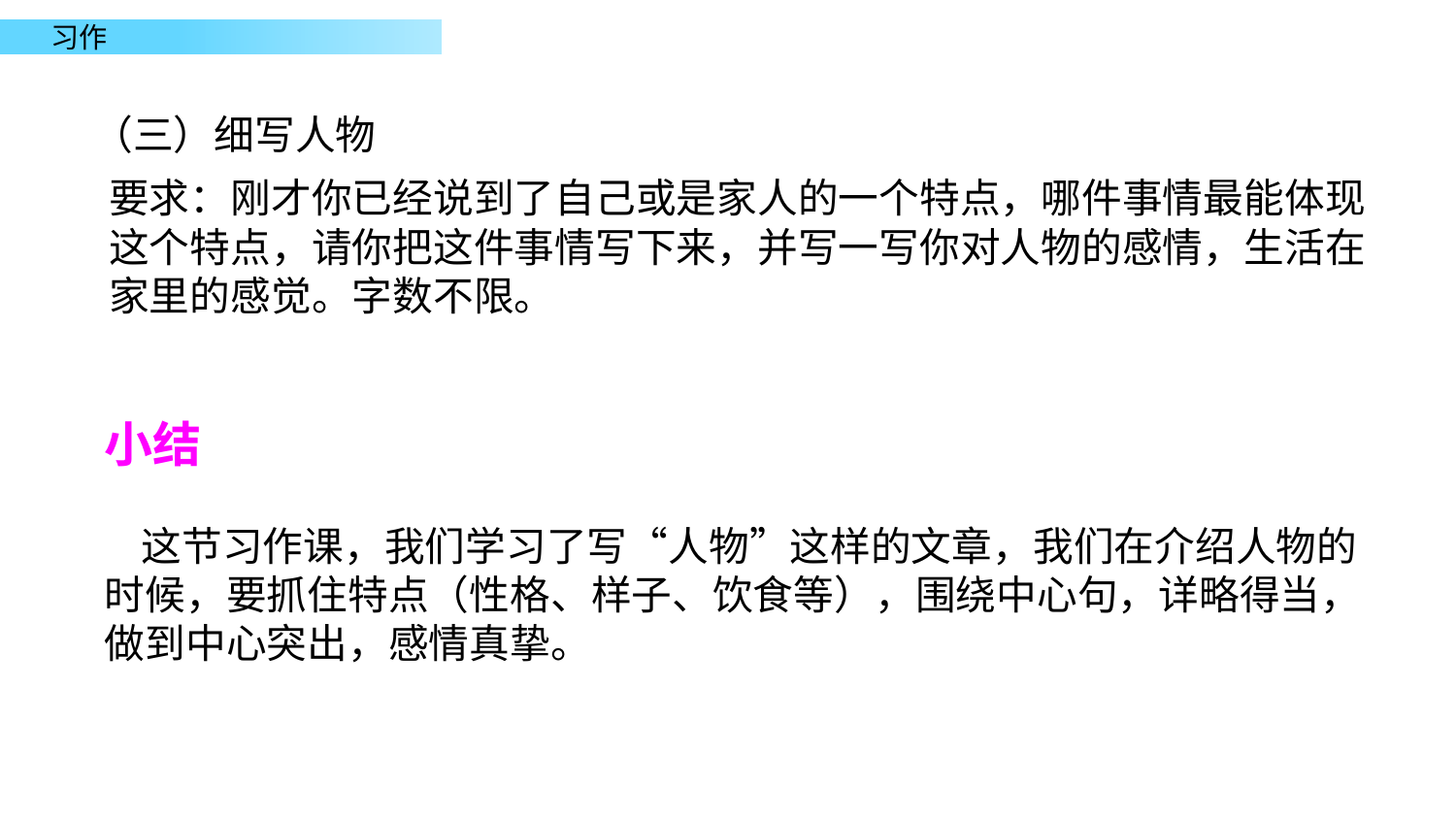

（三）细写人物
要求：刚才你已经说到了自己或是家人的一个特点，哪件事情最能体现这个特点，请你把这件事情写下来，并写一写你对人物的感情，生活在家里的感觉。字数不限。
小结
   这节习作课，我们学习了写“人物”这样的文章，我们在介绍人物的时候，要抓住特点（性格、样子、饮食等），围绕中心句，详略得当，做到中心突出，感情真挚。